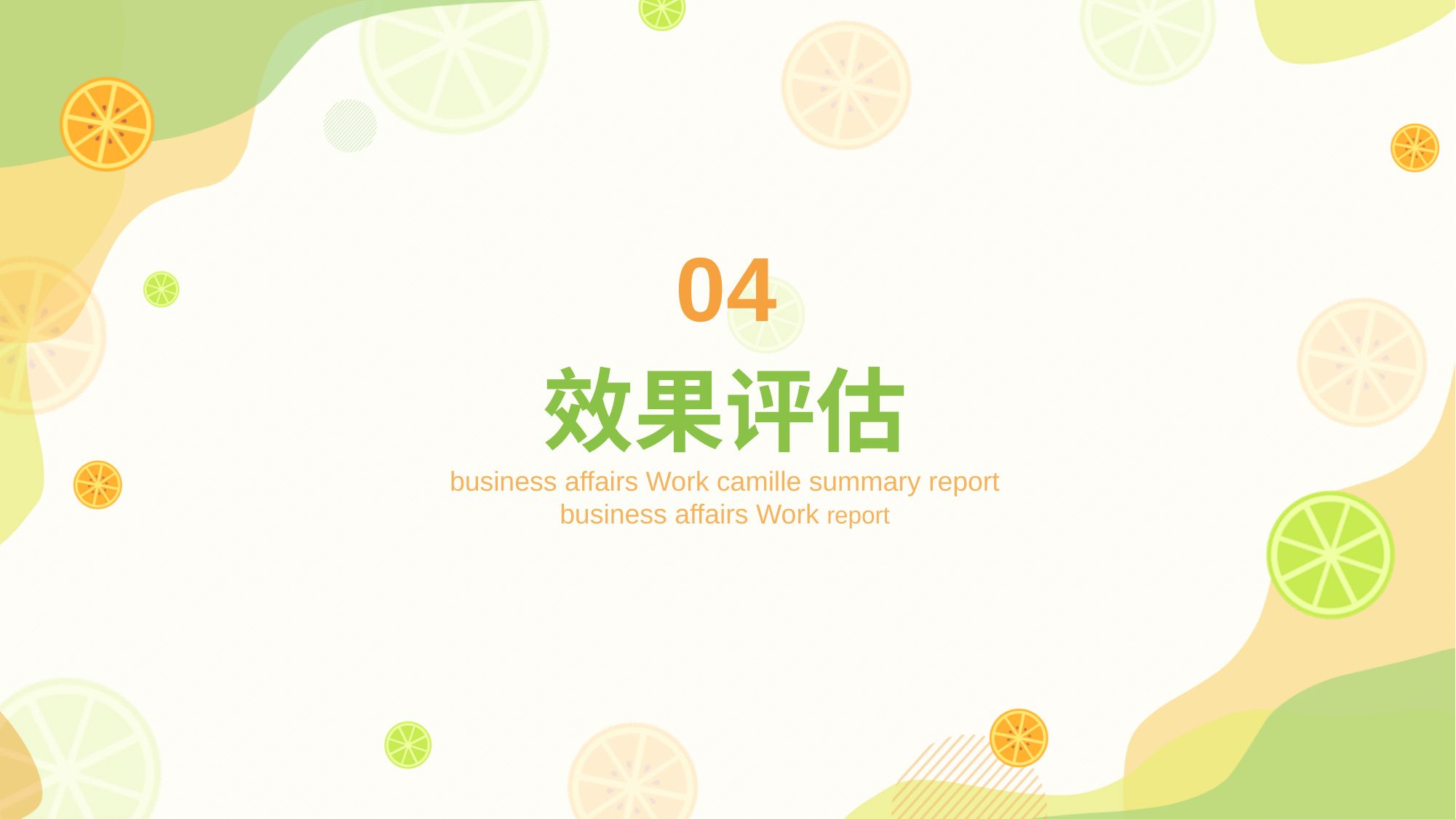

04

效果评估
business affairs Work camille summary report business affairs Work report